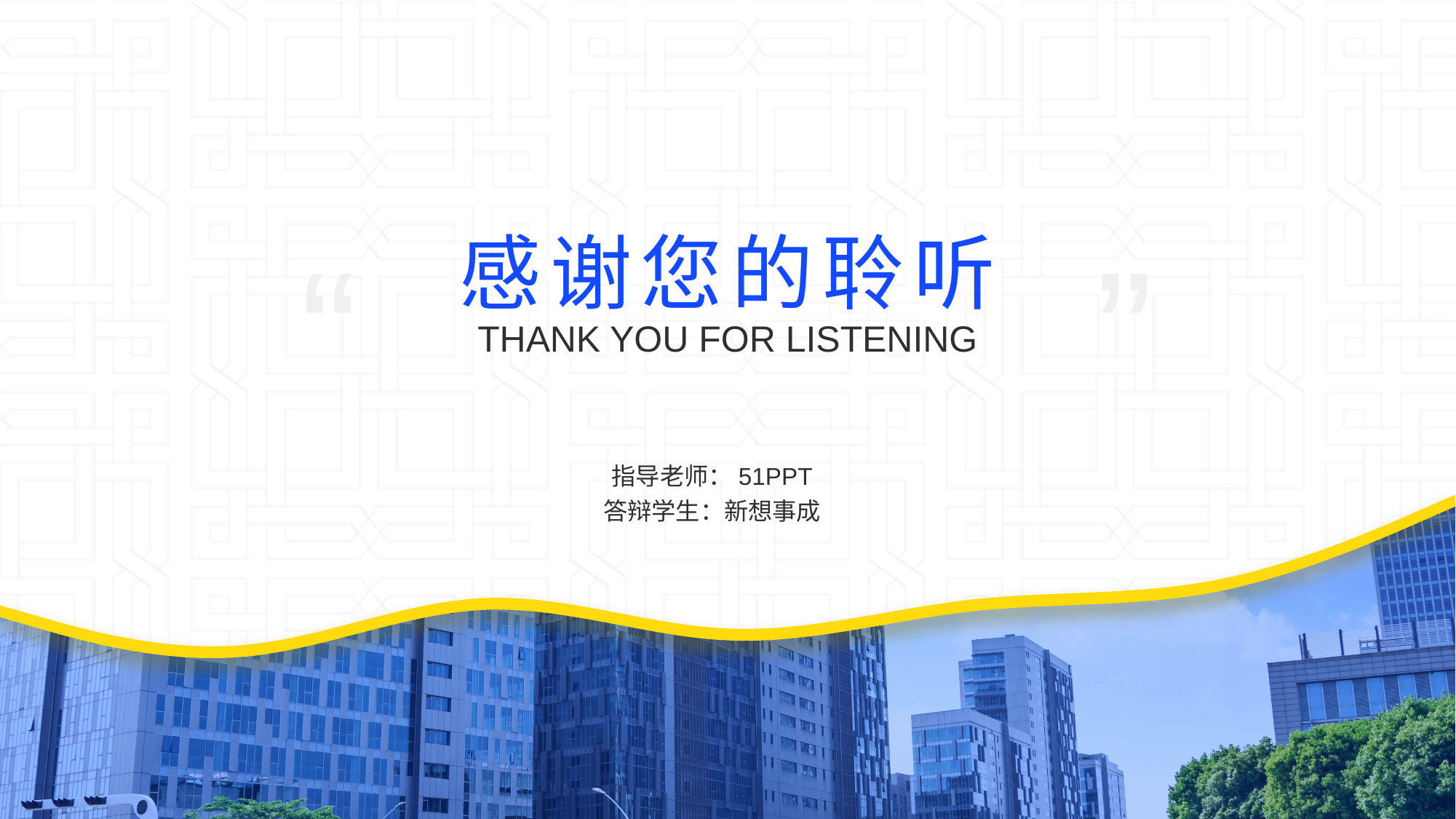

感谢您的聆听
THANK YOU FOR LISTENING
指导老师：51PPT
答辩学生：新想事成